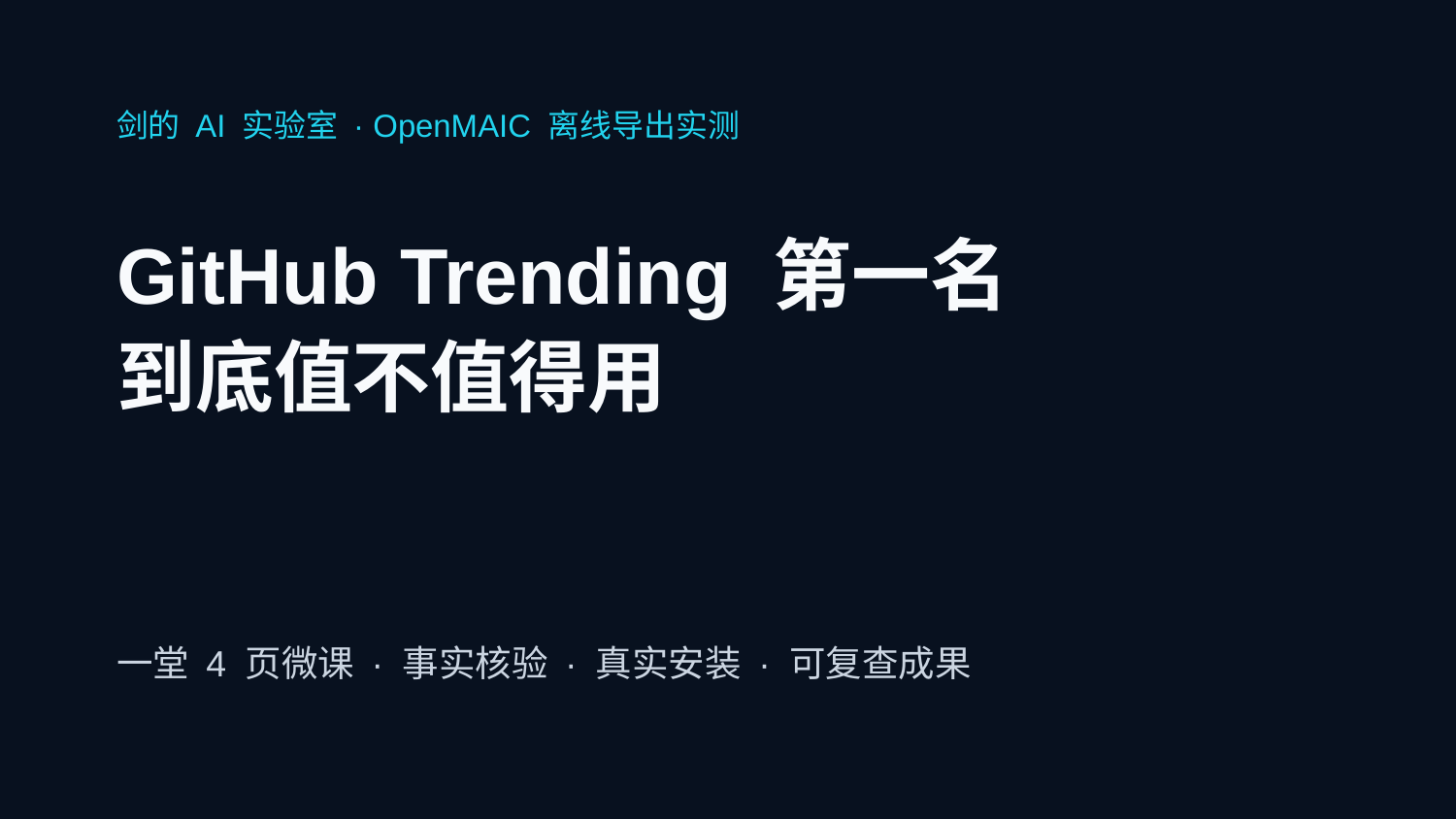

剑的 AI 实验室 · OpenMAIC 离线导出实测
GitHub Trending 第一名
到底值不值得用
一堂 4 页微课 · 事实核验 · 真实安装 · 可复查成果